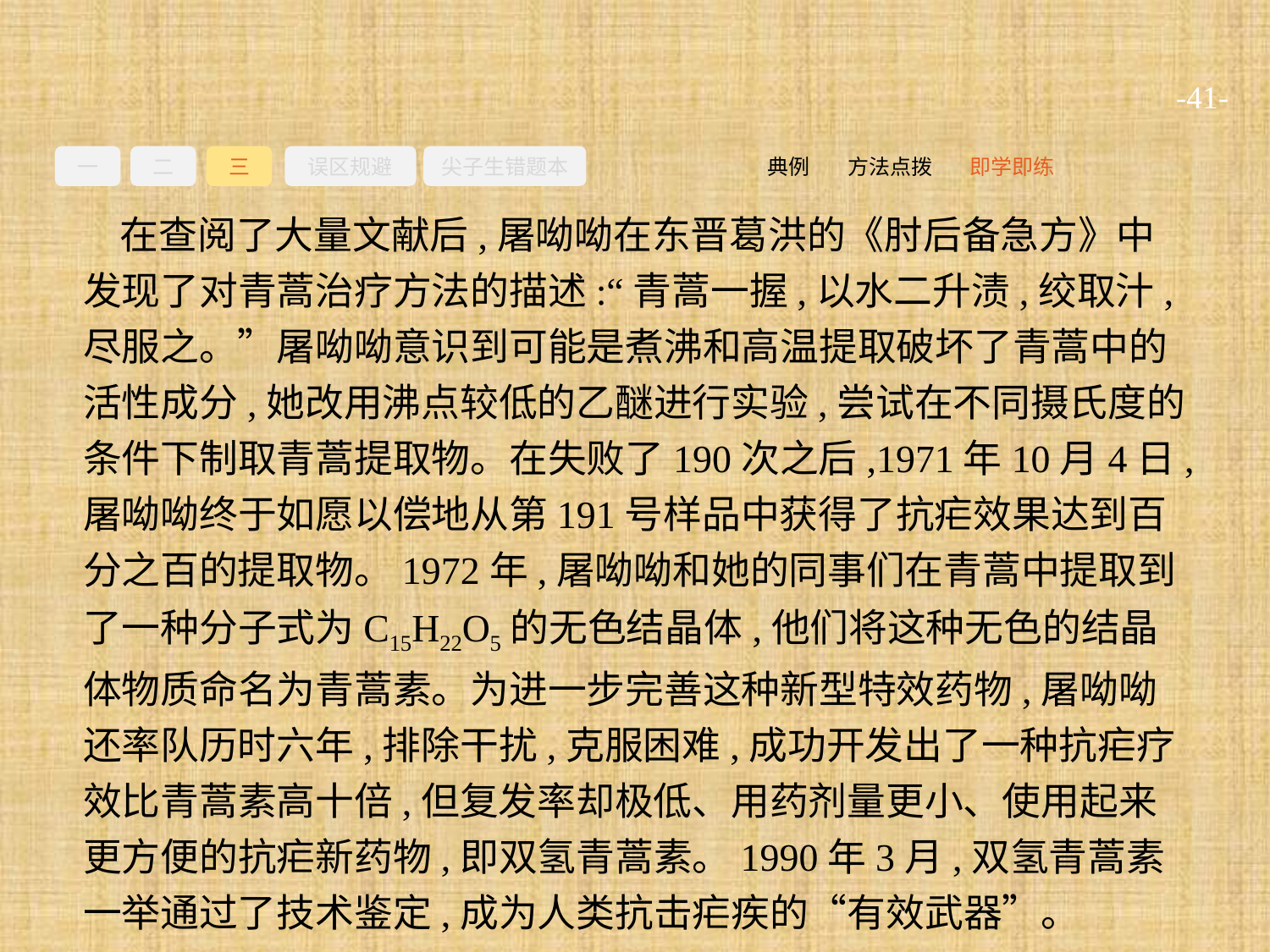

-41-
一
二
三
误区规避
尖子生错题本
即学即练
方法点拨
典例
在查阅了大量文献后,屠呦呦在东晋葛洪的《肘后备急方》中发现了对青蒿治疗方法的描述:“青蒿一握,以水二升渍,绞取汁,尽服之。”屠呦呦意识到可能是煮沸和高温提取破坏了青蒿中的活性成分,她改用沸点较低的乙醚进行实验,尝试在不同摄氏度的条件下制取青蒿提取物。在失败了190次之后,1971年10月4日,屠呦呦终于如愿以偿地从第191号样品中获得了抗疟效果达到百分之百的提取物。1972年,屠呦呦和她的同事们在青蒿中提取到了一种分子式为C15H22O5的无色结晶体,他们将这种无色的结晶体物质命名为青蒿素。为进一步完善这种新型特效药物,屠呦呦还率队历时六年,排除干扰,克服困难,成功开发出了一种抗疟疗效比青蒿素高十倍,但复发率却极低、用药剂量更小、使用起来更方便的抗疟新药物,即双氢青蒿素。1990年3月,双氢青蒿素一举通过了技术鉴定,成为人类抗击疟疾的“有效武器”。